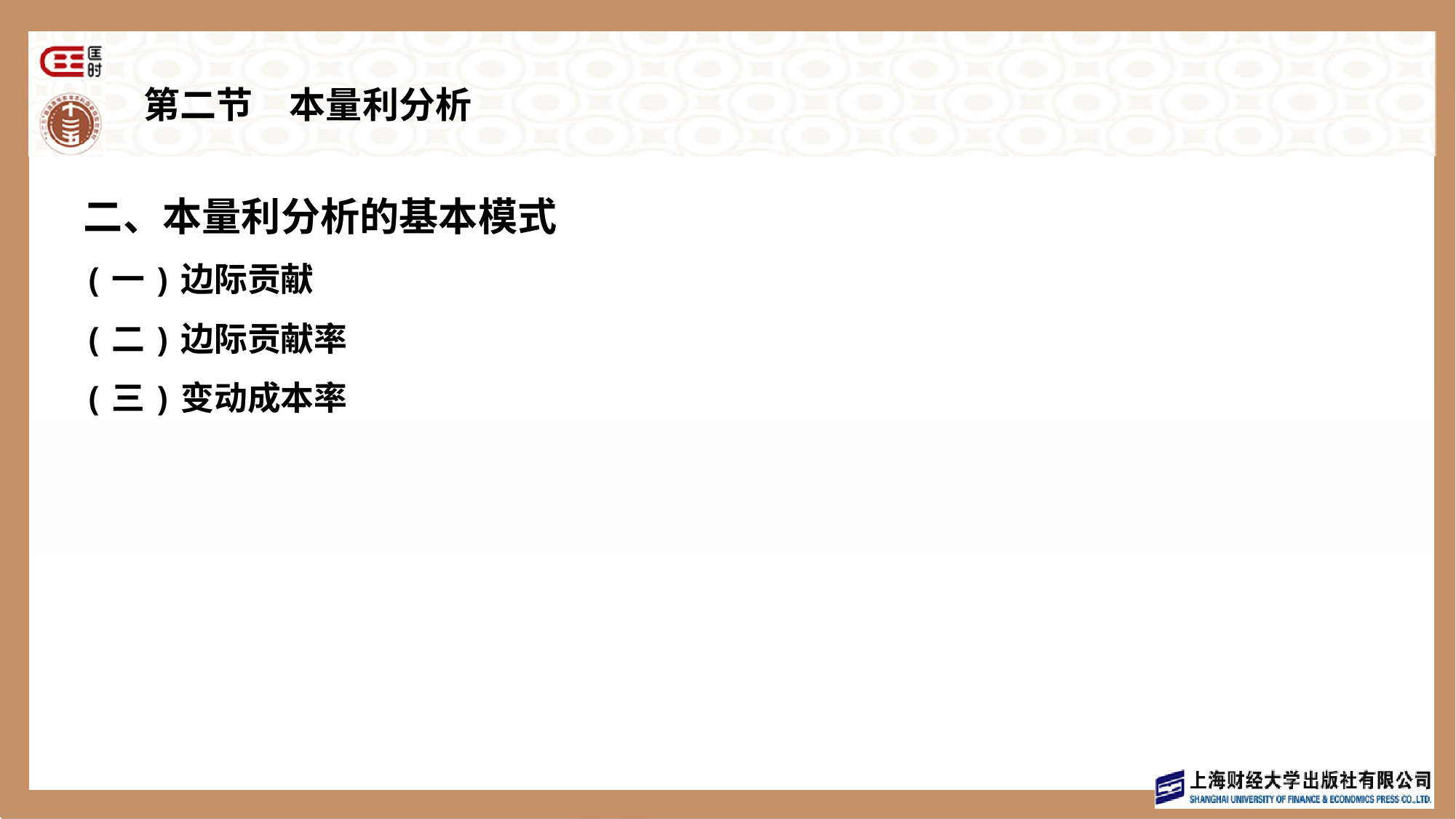

# 第二节　本量利分析
二、本量利分析的基本模式
(一)边际贡献
(二)边际贡献率
(三)变动成本率